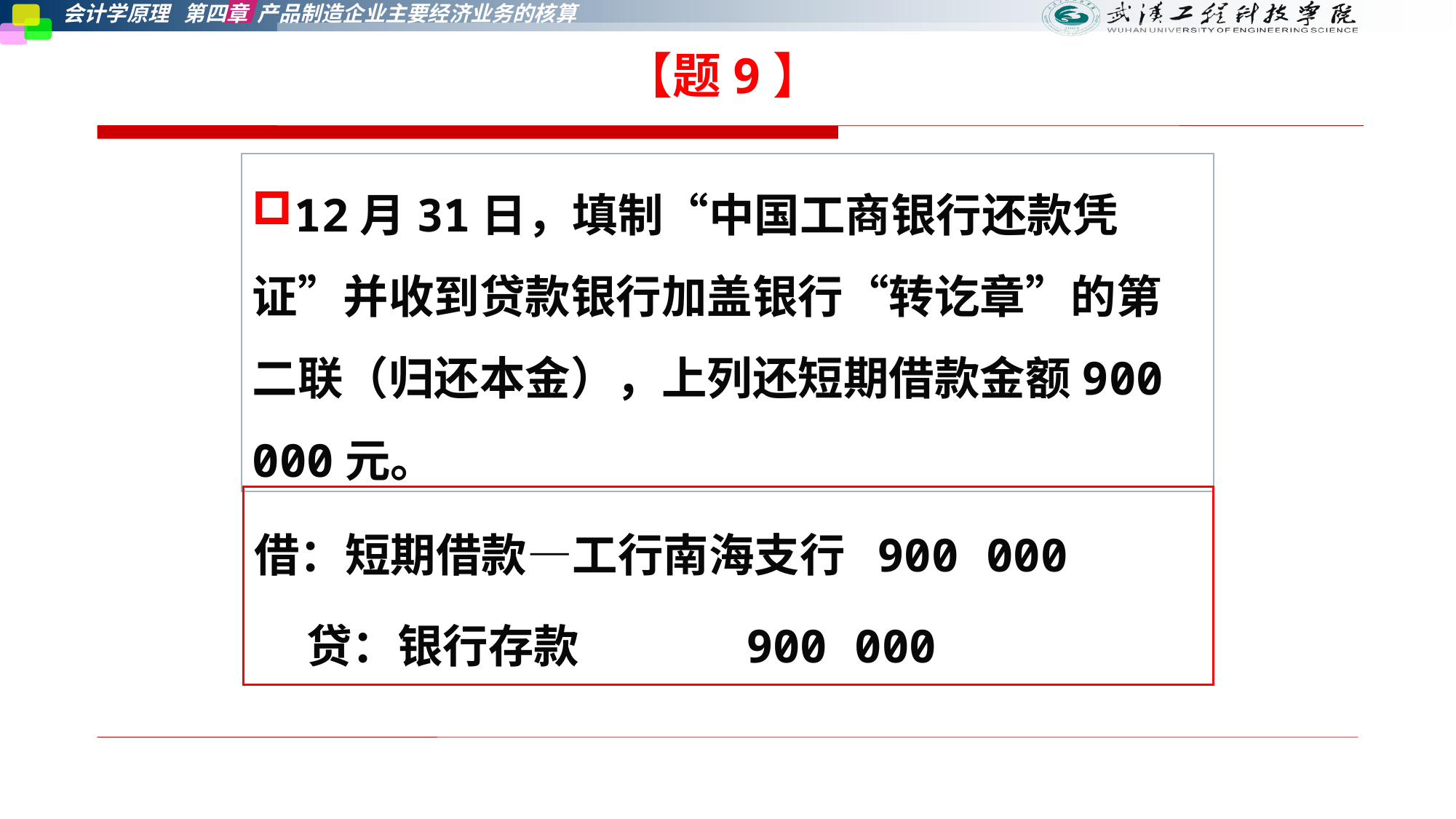

【题9】
12月31日，填制“中国工商银行还款凭证”并收到贷款银行加盖银行“转讫章”的第二联（归还本金），上列还短期借款金额900 000元。
借：短期借款—工行南海支行  900 000
    贷：银行存款               900 000